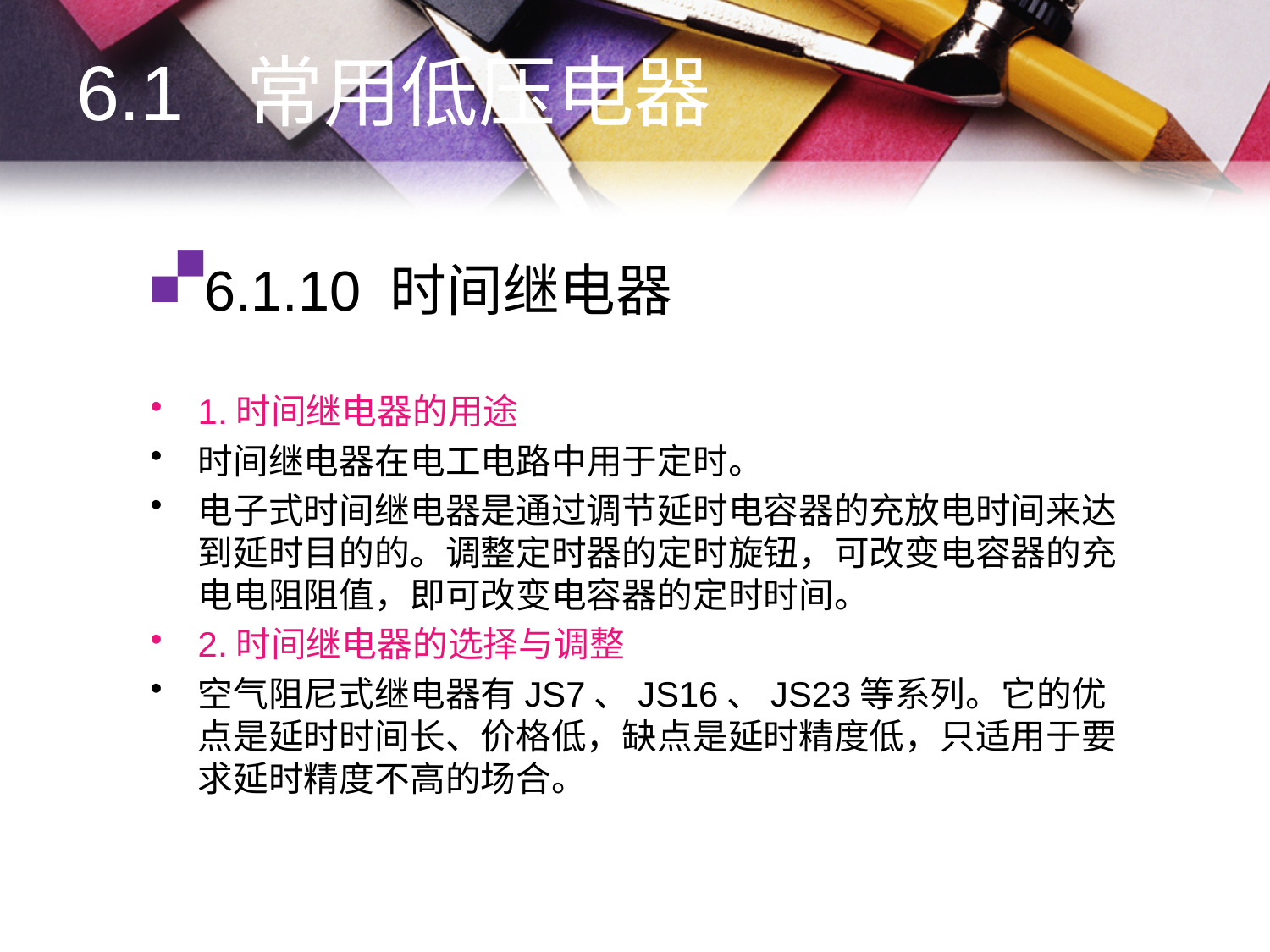

6.1  常用低压电器
# 6.1.10 时间继电器
1.时间继电器的用途
时间继电器在电工电路中用于定时。
电子式时间继电器是通过调节延时电容器的充放电时间来达到延时目的的。调整定时器的定时旋钮，可改变电容器的充电电阻阻值，即可改变电容器的定时时间。
2.时间继电器的选择与调整
空气阻尼式继电器有JS7、JS16、JS23等系列。它的优点是延时时间长、价格低，缺点是延时精度低，只适用于要求延时精度不高的场合。